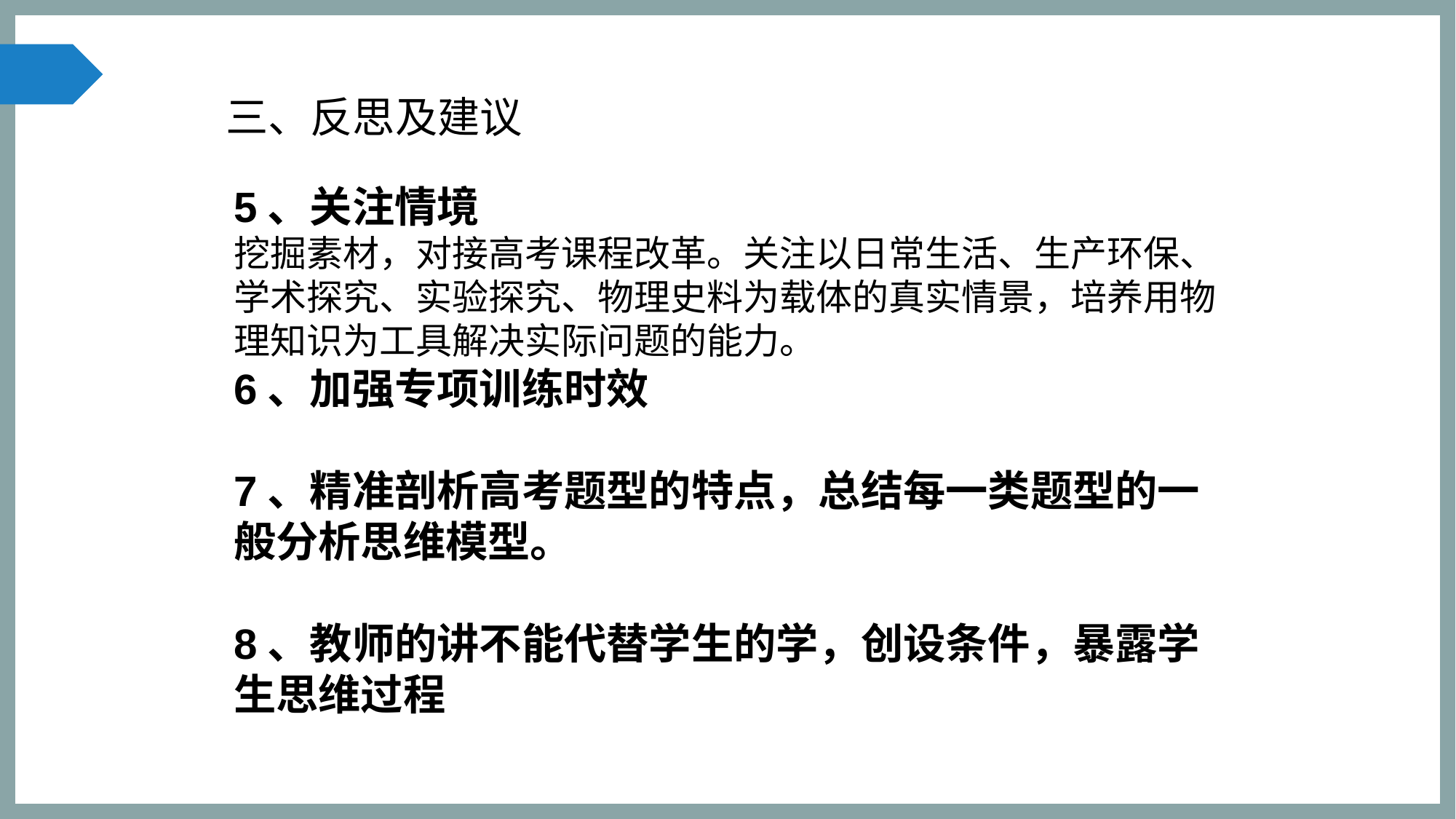

# 三、反思及建议
5、关注情境
挖掘素材，对接高考课程改革。关注以日常生活、生产环保、学术探究、实验探究、物理史料为载体的真实情景，培养用物理知识为工具解决实际问题的能力。
6、加强专项训练时效

7、精准剖析高考题型的特点，总结每一类题型的一般分析思维模型。

8、教师的讲不能代替学生的学，创设条件，暴露学生思维过程